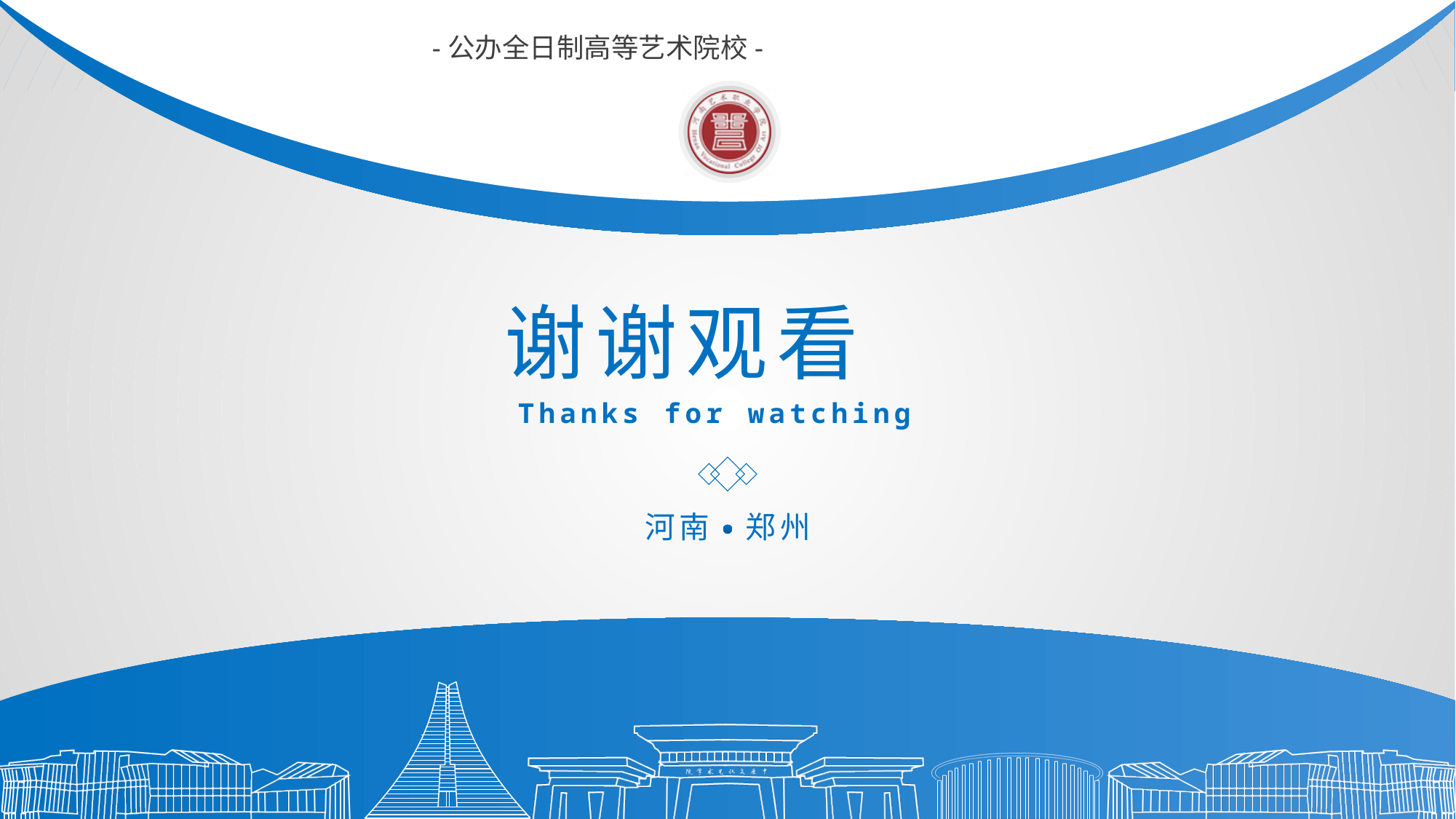

-公办全日制高等艺术院校-
谢谢观看
Thanks for watching

河南
郑州